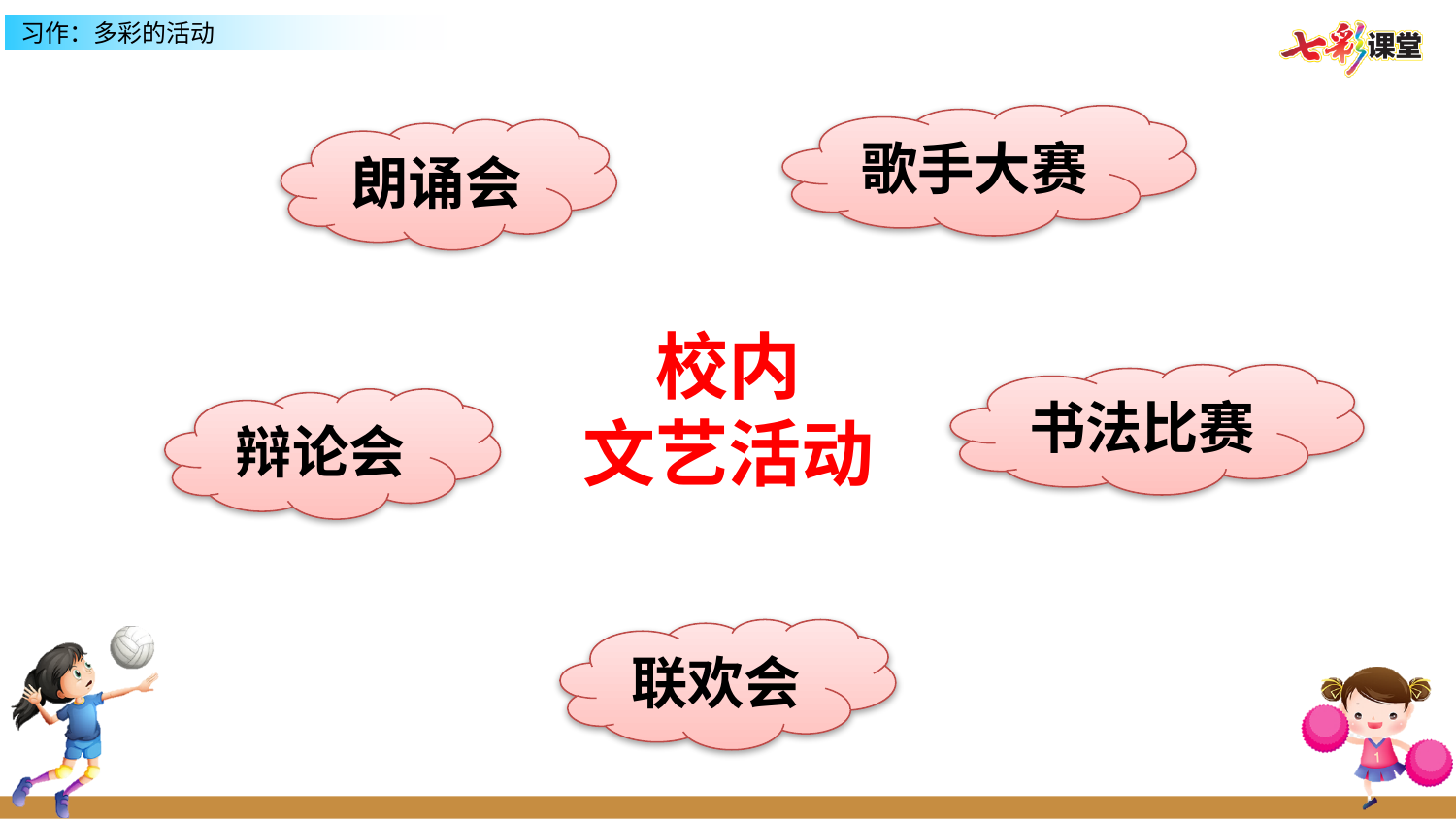

歌手大赛
朗诵会
校内
文艺活动
书法比赛
辩论会
联欢会